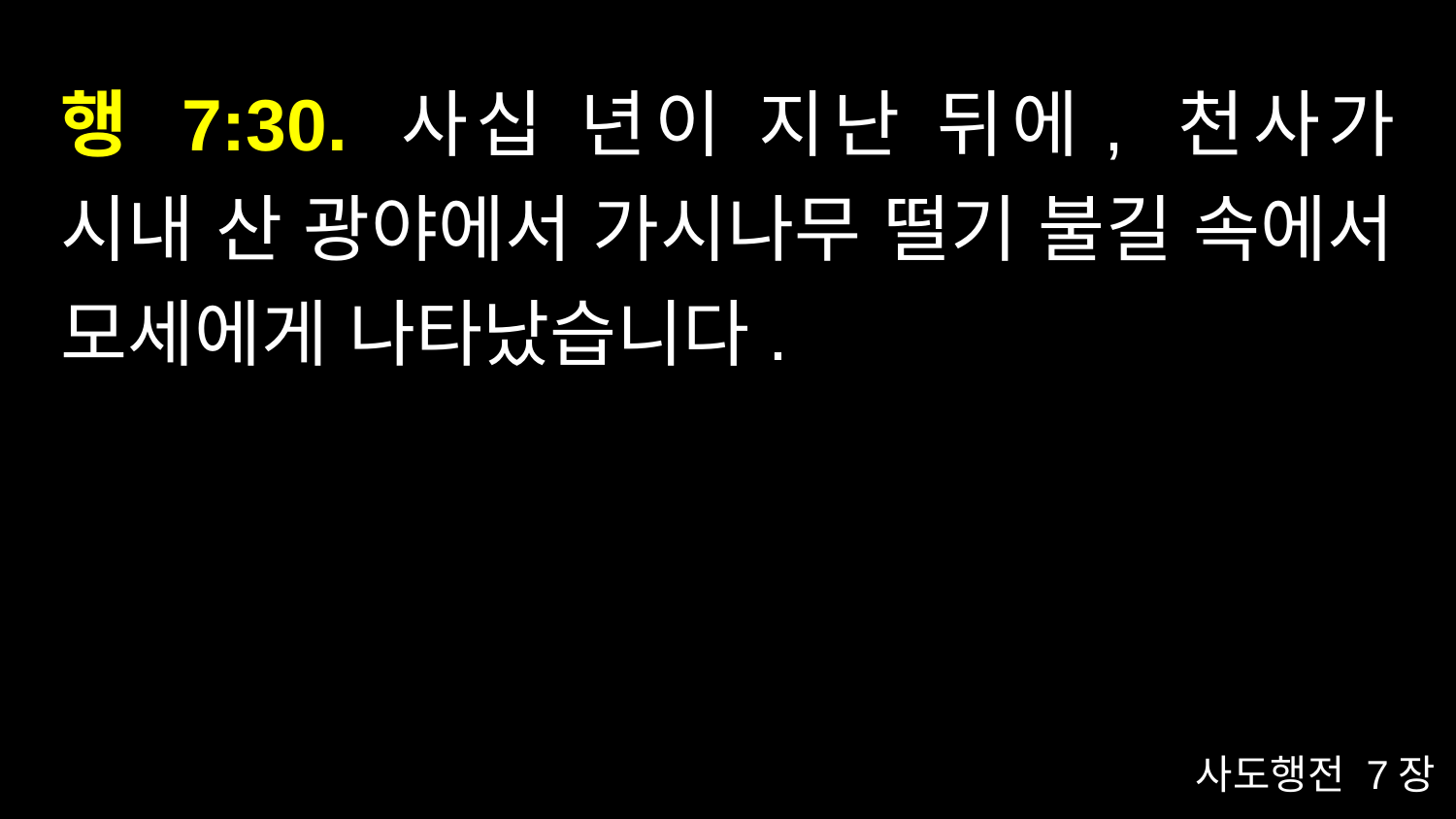

# 행 7:30. 사십 년이 지난 뒤에, 천사가 시내 산 광야에서 가시나무 떨기 불길 속에서 모세에게 나타났습니다.
사도행전 7장